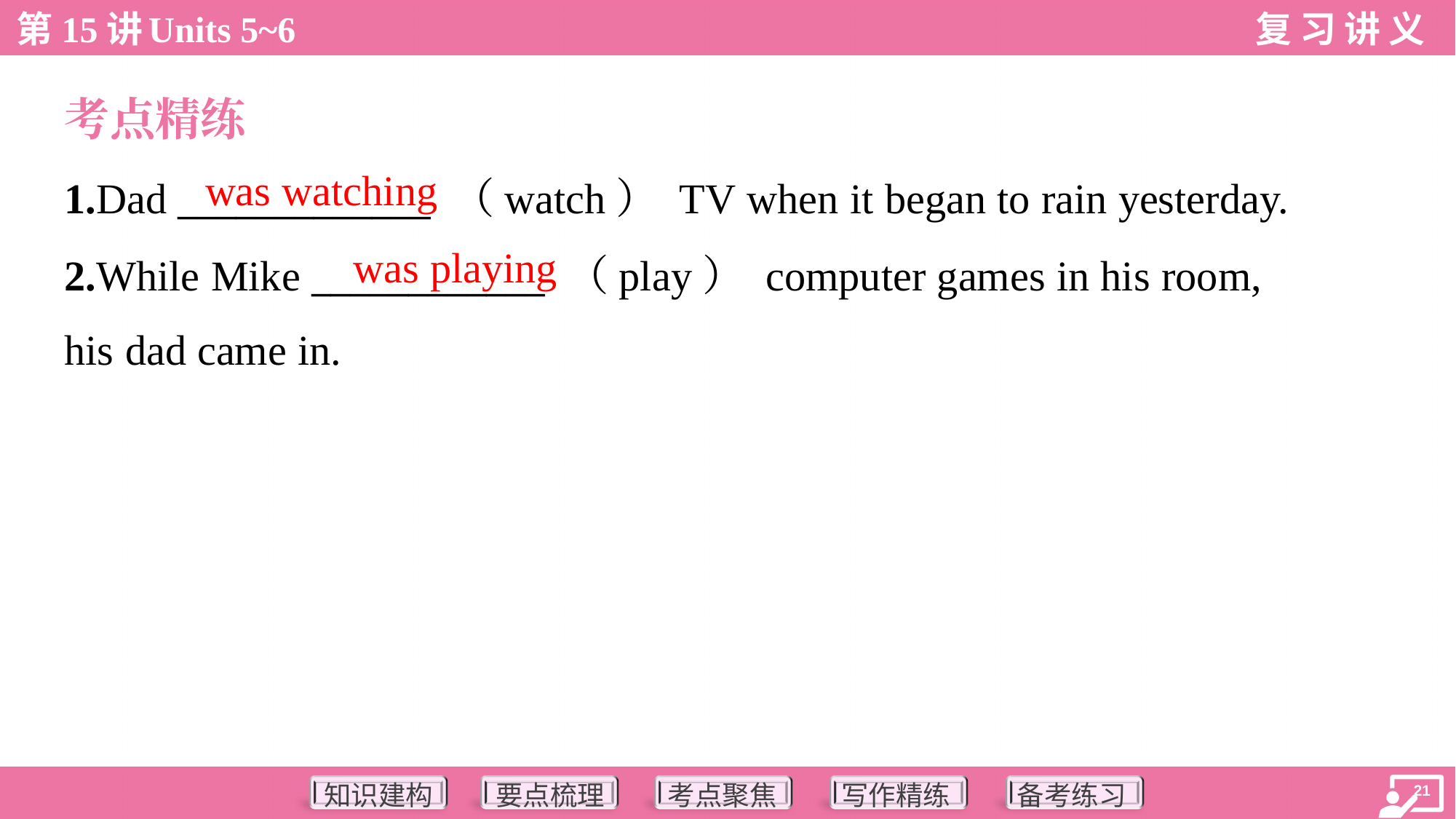

考点精练
was watching
1.Dad _____________ （watch） TV when it began to rain yesterday.
2.While Mike ____________ （play） computer games in his room,
his dad came in.
was playing